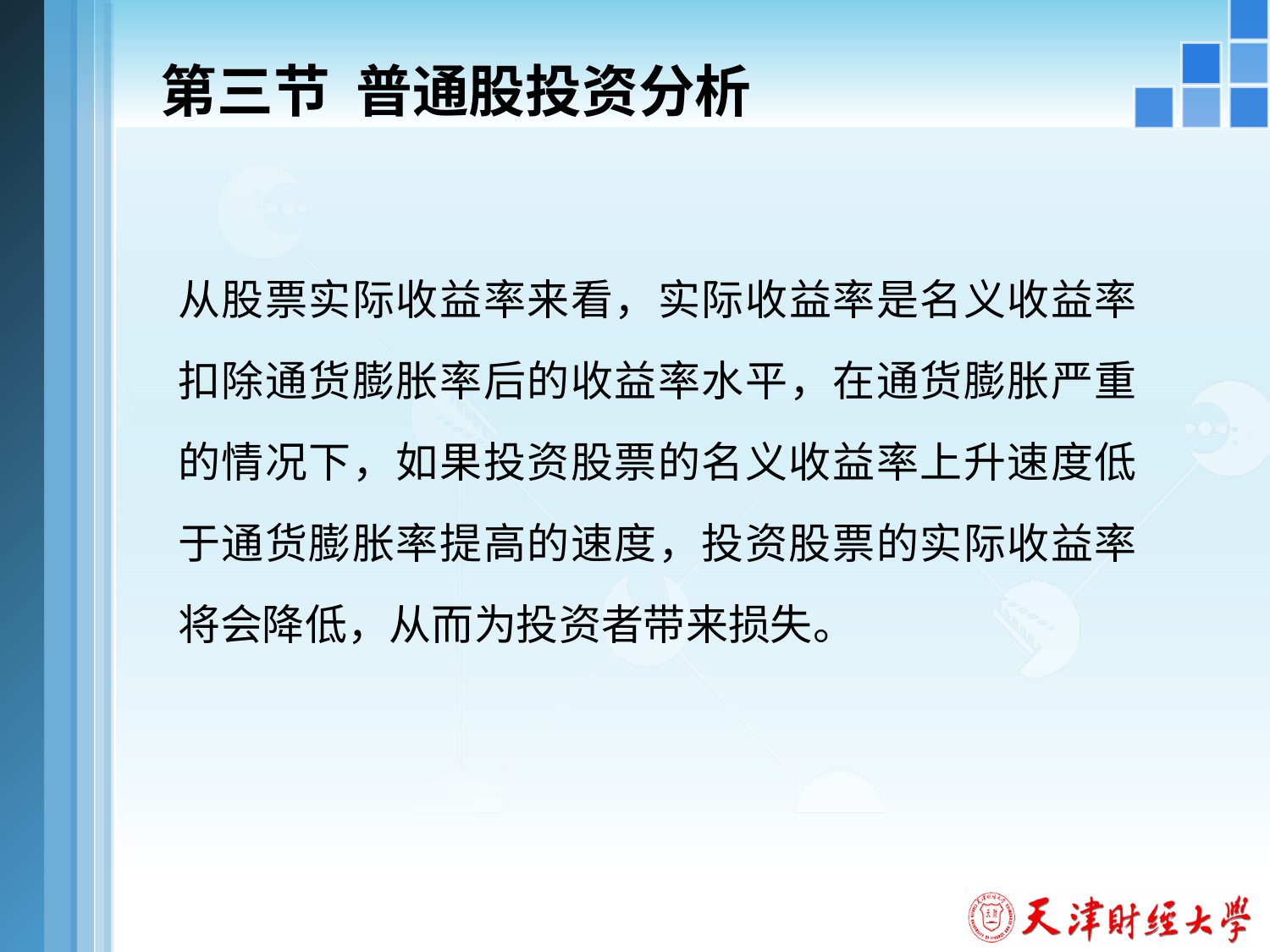

# 第三节  普通股投资分析
从股票实际收益率来看，实际收益率是名义收益率扣除通货膨胀率后的收益率水平，在通货膨胀严重的情况下，如果投资股票的名义收益率上升速度低于通货膨胀率提高的速度，投资股票的实际收益率将会降低，从而为投资者带来损失。